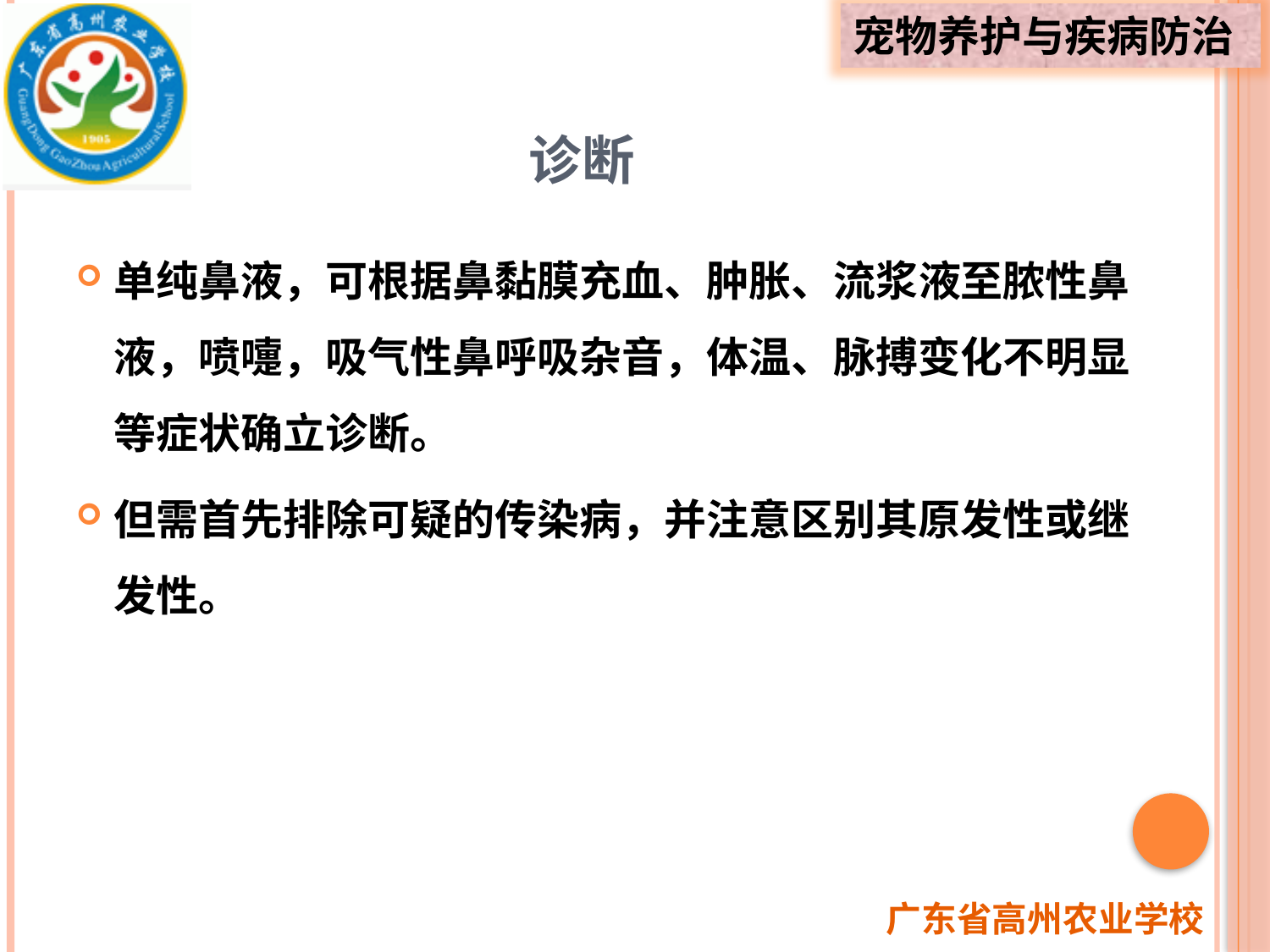

# 诊断
单纯鼻液，可根据鼻黏膜充血、肿胀、流浆液至脓性鼻液，喷嚏，吸气性鼻呼吸杂音，体温、脉搏变化不明显等症状确立诊断。
但需首先排除可疑的传染病，并注意区别其原发性或继发性。